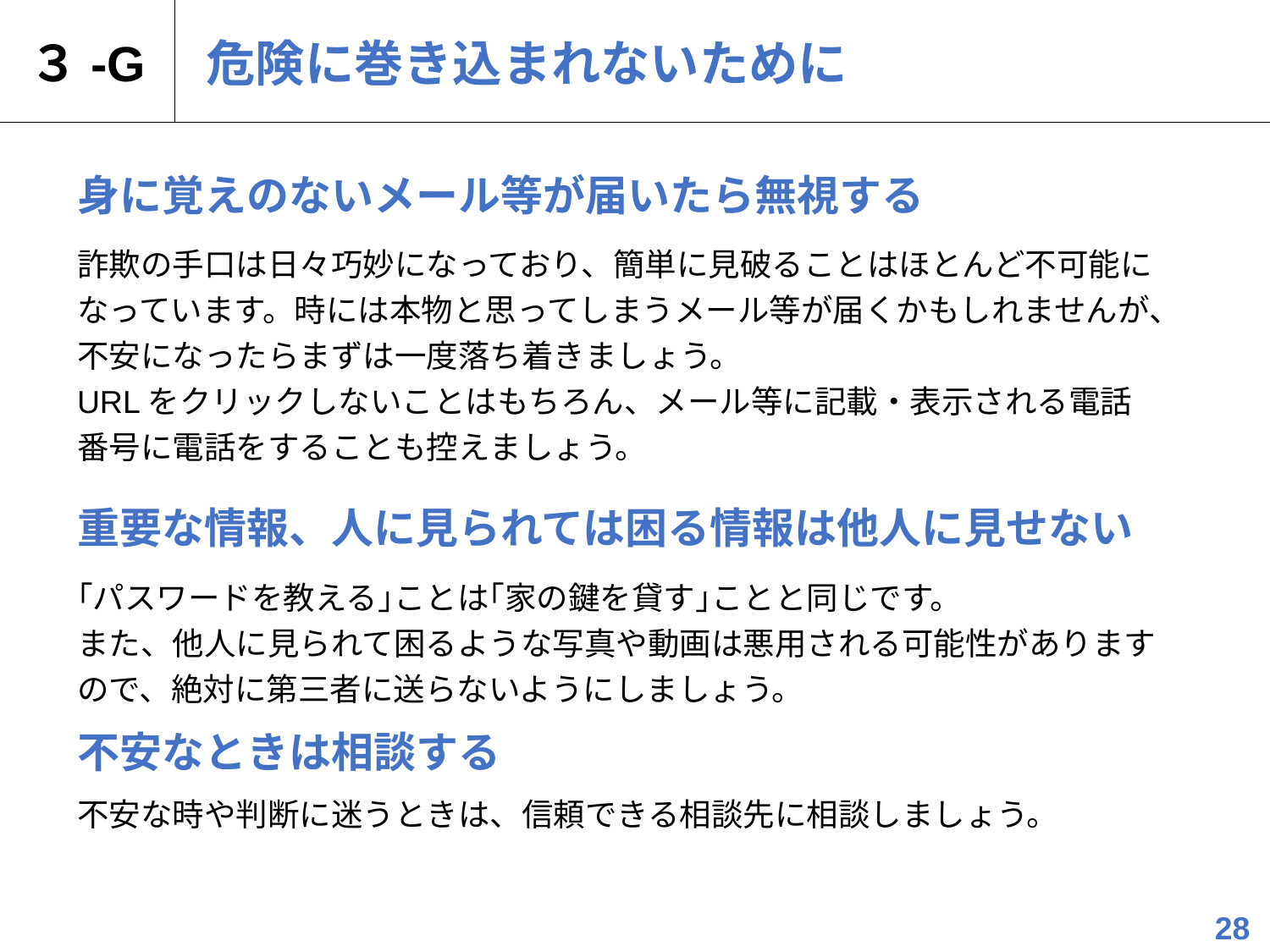

３-G
# 危険に巻き込まれないために
身に覚えのないメール等が届いたら無視する
詐欺の手口は日々巧妙になっており、簡単に見破ることはほとんど不可能になっています。時には本物と思ってしまうメール等が届くかもしれませんが、不安になったらまずは一度落ち着きましょう。
URLをクリックしないことはもちろん、メール等に記載・表示される電話番号に電話をすることも控えましょう。
重要な情報、人に見られては困る情報は他人に見せない
｢パスワードを教える｣ことは｢家の鍵を貸す｣ことと同じです。
また、他人に見られて困るような写真や動画は悪用される可能性がありますので、絶対に第三者に送らないようにしましょう。
不安なときは相談する
不安な時や判断に迷うときは、信頼できる相談先に相談しましょう。
28